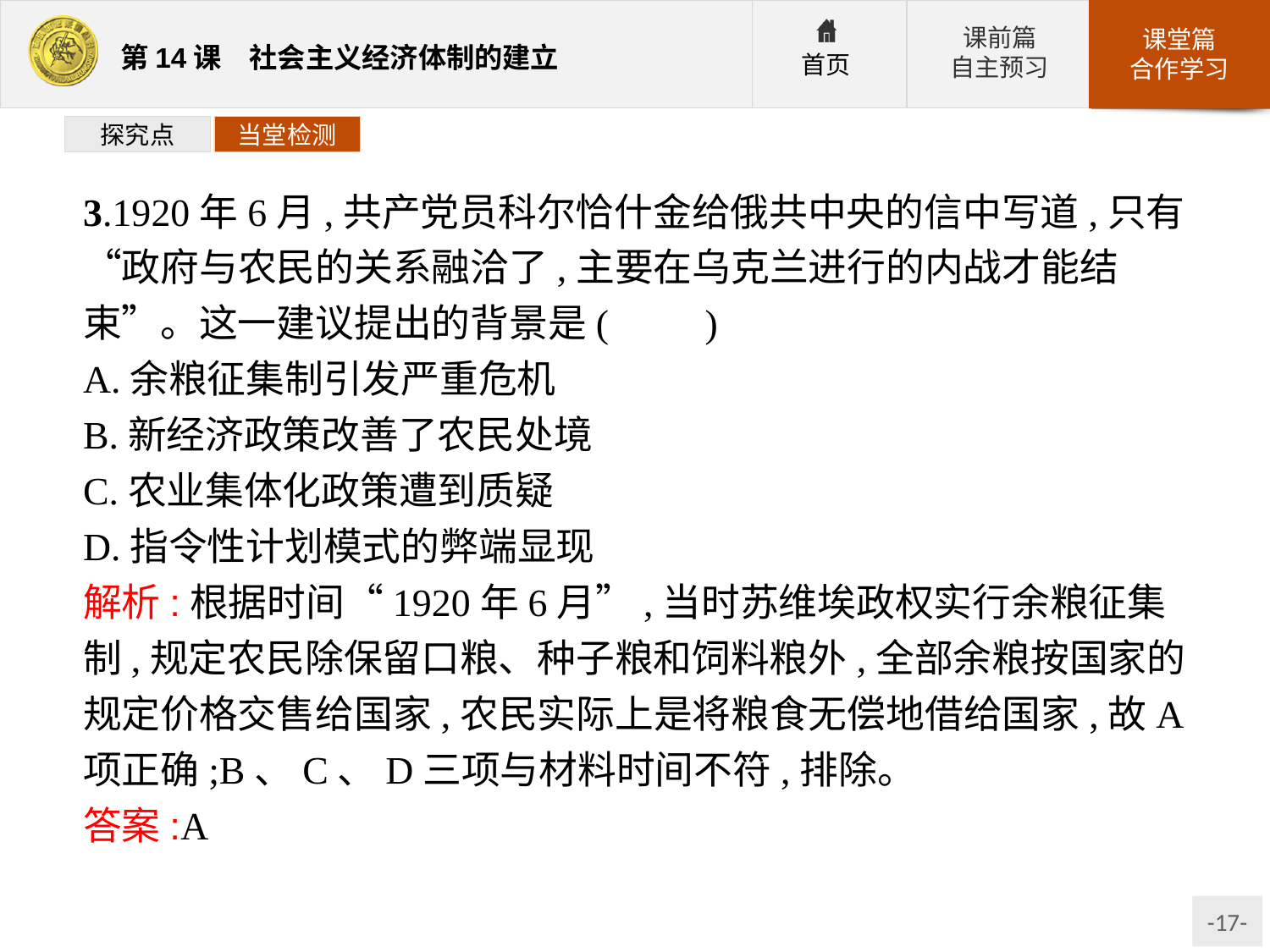

探究点
当堂检测
3.1920年6月,共产党员科尔恰什金给俄共中央的信中写道,只有“政府与农民的关系融洽了,主要在乌克兰进行的内战才能结束”。这一建议提出的背景是(　　)
A.余粮征集制引发严重危机
B.新经济政策改善了农民处境
C.农业集体化政策遭到质疑
D.指令性计划模式的弊端显现
解析:根据时间“1920年6月”,当时苏维埃政权实行余粮征集制,规定农民除保留口粮、种子粮和饲料粮外,全部余粮按国家的规定价格交售给国家,农民实际上是将粮食无偿地借给国家,故A项正确;B、C、D三项与材料时间不符,排除。
答案:A